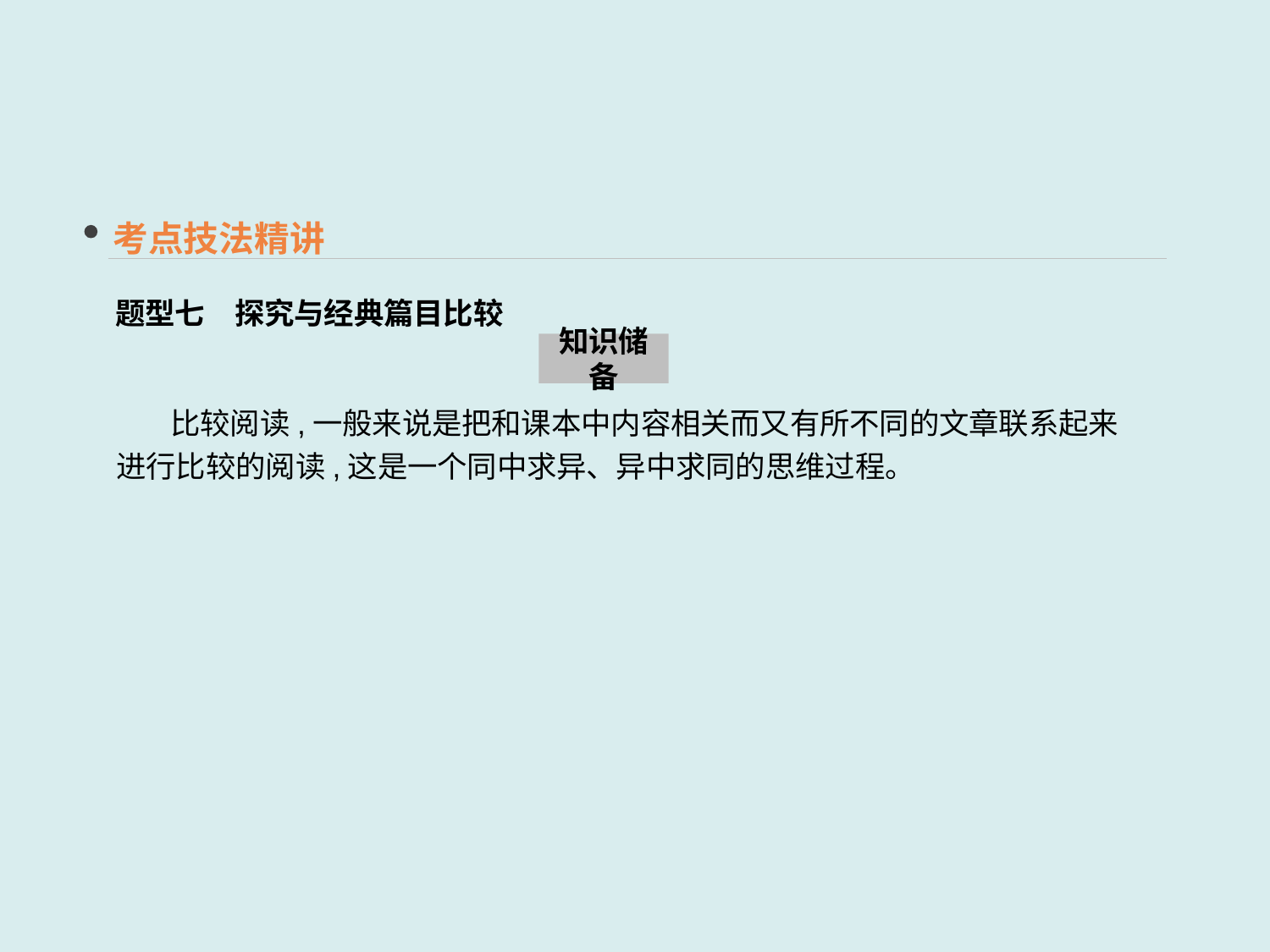

考点技法精讲

题型七　探究与经典篇目比较
知识储备
　　比较阅读,一般来说是把和课本中内容相关而又有所不同的文章联系起来进行比较的阅读,这是一个同中求异、异中求同的思维过程。